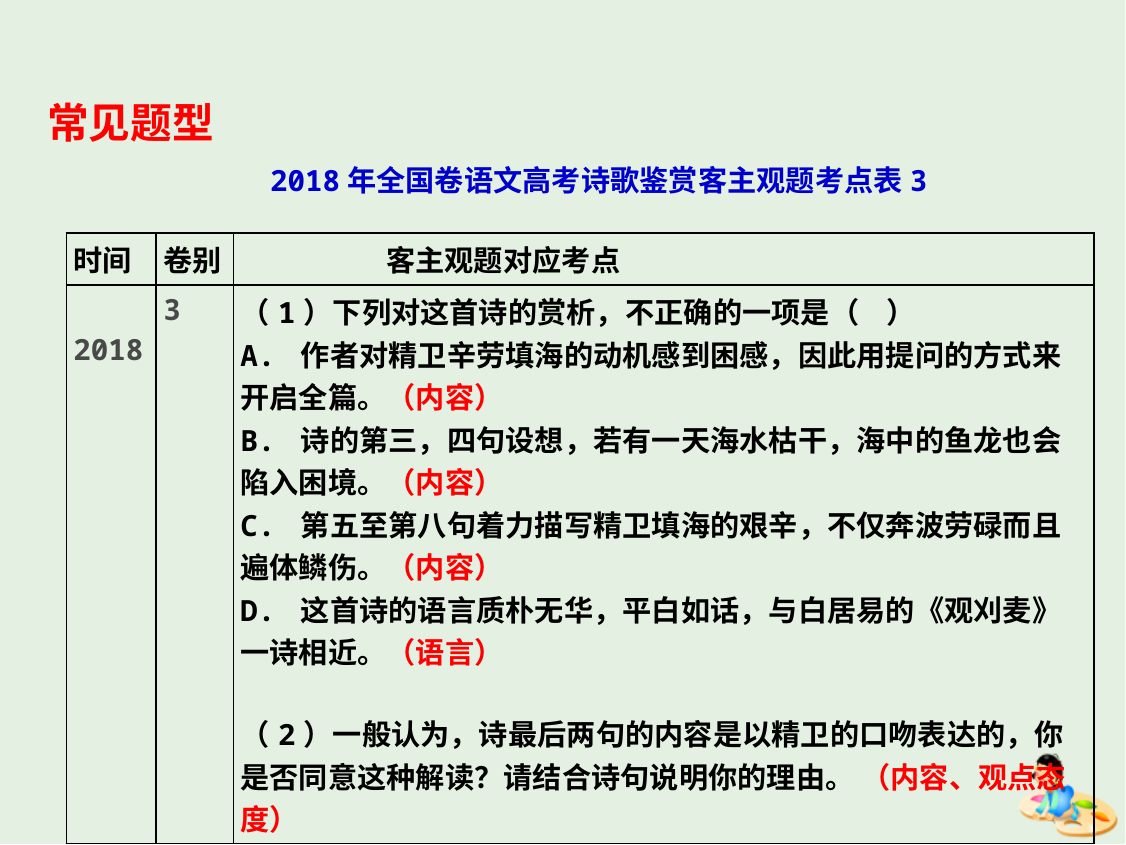

常见题型
2018年全国卷语文高考诗歌鉴赏客主观题考点表3
| 时间 | 卷别 | 客主观题对应考点 |
| --- | --- | --- |
| 2018 | 3 | （1）下列对这首诗的赏析，不正确的一项是（ ） A. 作者对精卫辛劳填海的动机感到困感，因此用提问的方式来开启全篇。（内容） B. 诗的第三，四句设想，若有一天海水枯干，海中的鱼龙也会陷入困境。（内容） C. 第五至第八句着力描写精卫填海的艰辛，不仅奔波劳碌而且遍体鳞伤。（内容） D. 这首诗的语言质朴无华，平白如话，与白居易的《观刈麦》一诗相近。（语言） （2）一般认为，诗最后两句的内容是以精卫的口吻表达的，你是否同意这种解读？请结合诗句说明你的理由。 （内容、观点态度） |
| 考点：诗歌内容、语言、观点态度 |  |  |